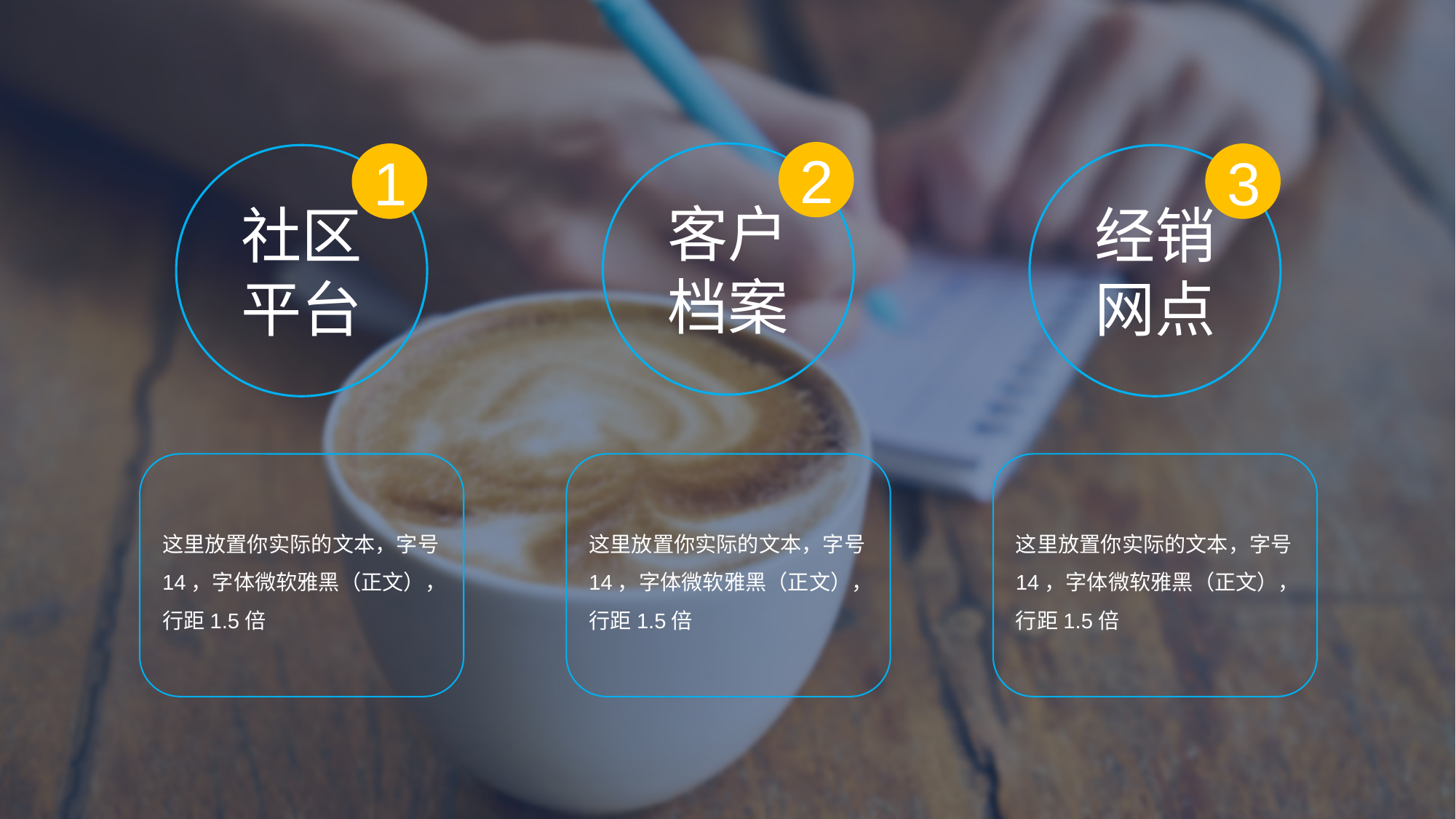

2
客户档案
1
社区平台
3
经销 网点
这里放置你实际的文本，字号14，字体微软雅黑（正文），行距1.5倍
这里放置你实际的文本，字号14，字体微软雅黑（正文），行距1.5倍
这里放置你实际的文本，字号14，字体微软雅黑（正文），行距1.5倍